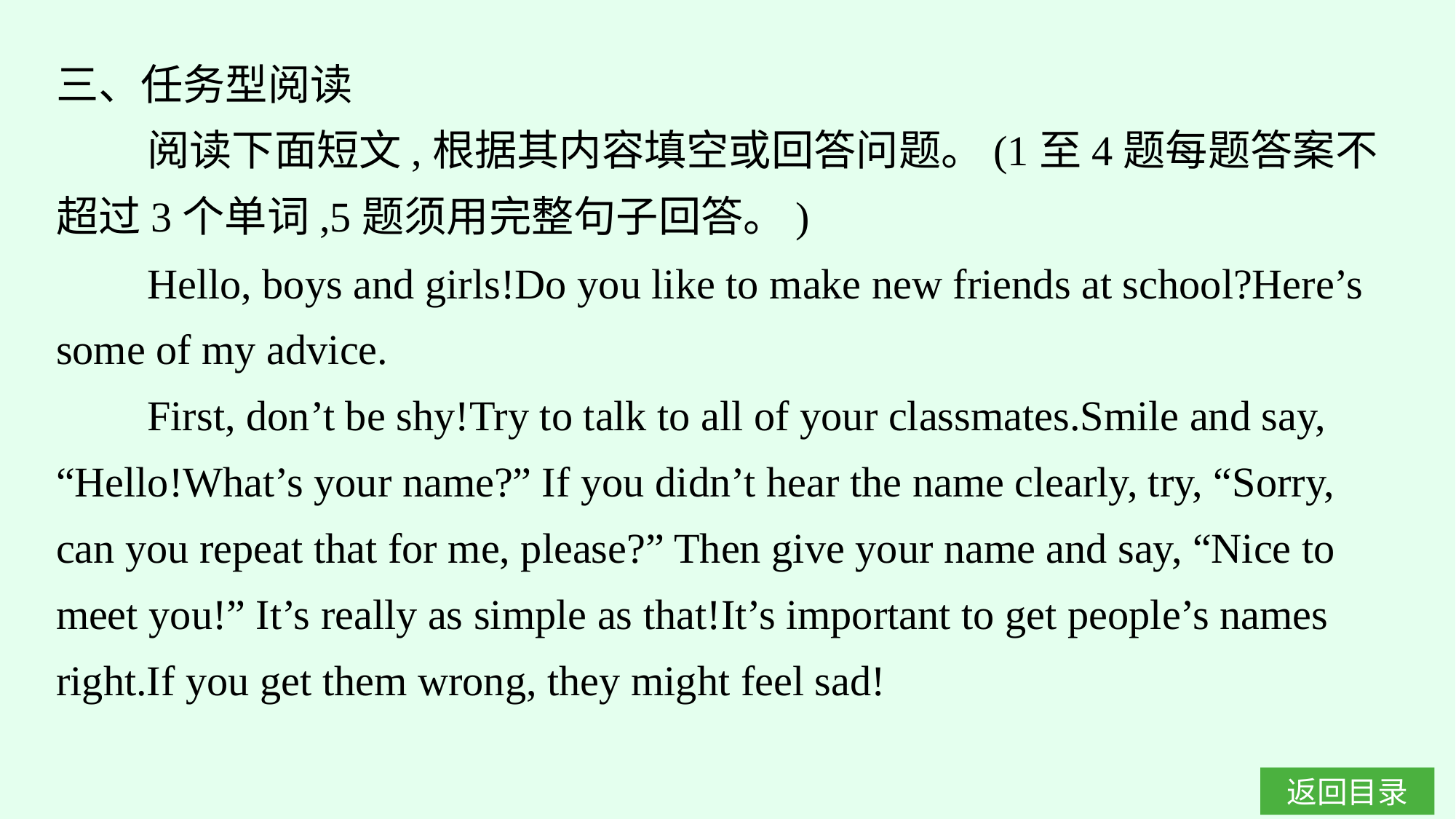

三、任务型阅读
阅读下面短文,根据其内容填空或回答问题。(1至4题每题答案不超过3个单词,5题须用完整句子回答。)
Hello, boys and girls!Do you like to make new friends at school?Here’s some of my advice.
First, don’t be shy!Try to talk to all of your classmates.Smile and say, “Hello!What’s your name?” If you didn’t hear the name clearly, try, “Sorry, can you repeat that for me, please?” Then give your name and say, “Nice to meet you!” It’s really as simple as that!It’s important to get people’s names right.If you get them wrong, they might feel sad!